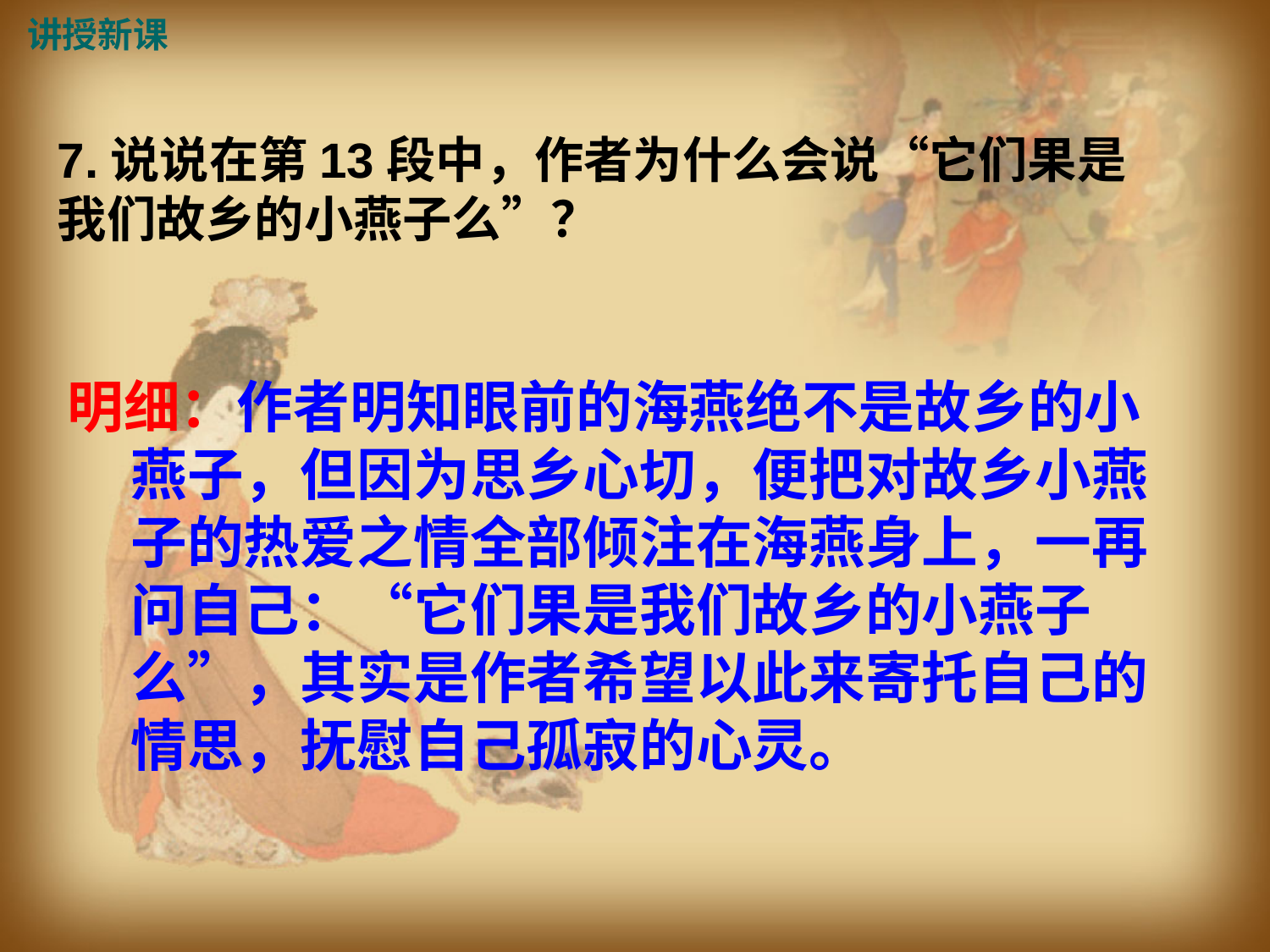

讲授新课
7.说说在第13段中，作者为什么会说“它们果是我们故乡的小燕子么”？

明细：作者明知眼前的海燕绝不是故乡的小燕子，但因为思乡心切，便把对故乡小燕子的热爱之情全部倾注在海燕身上，一再问自己：“它们果是我们故乡的小燕子么”，其实是作者希望以此来寄托自己的情思，抚慰自己孤寂的心灵。